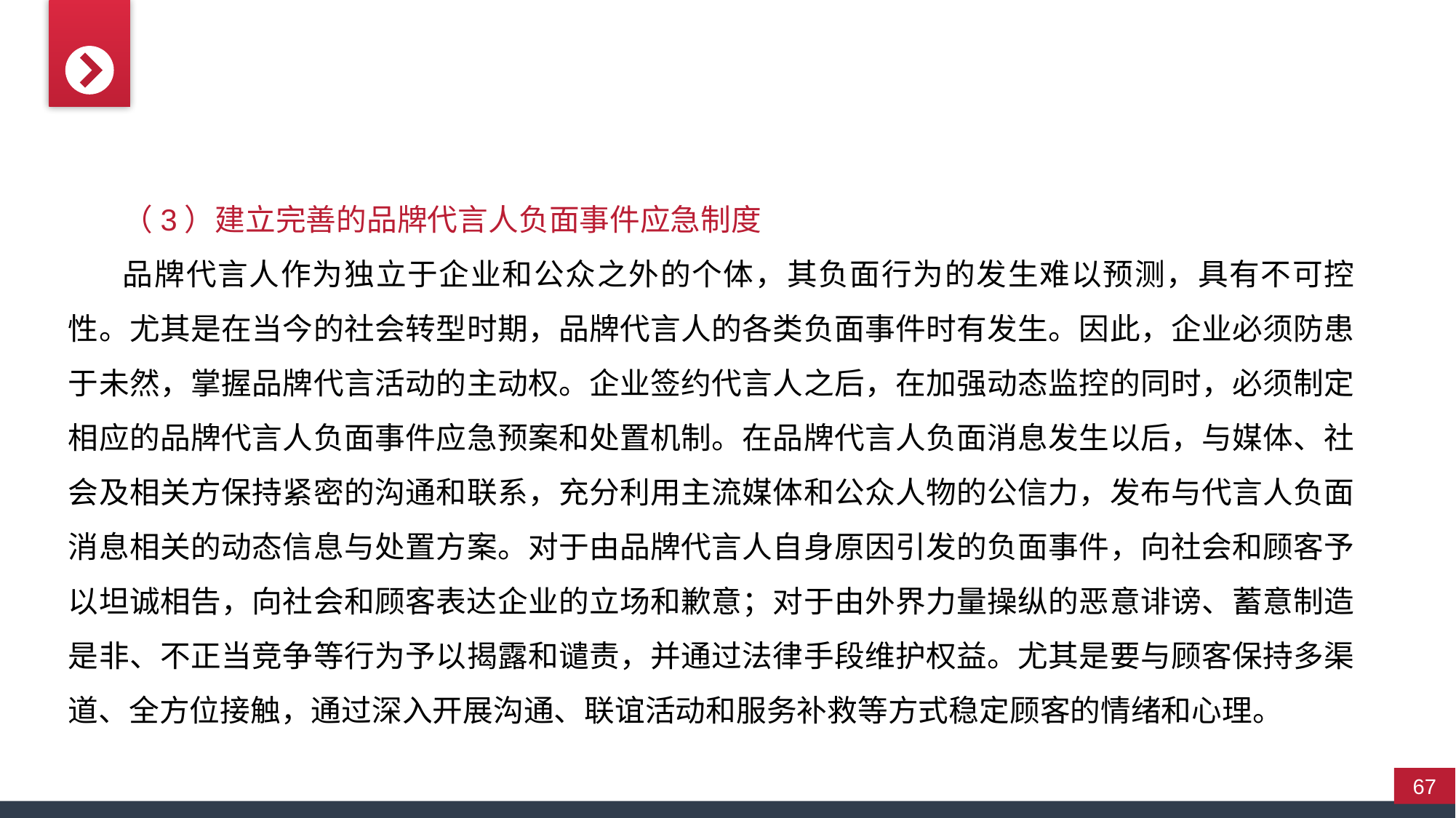

（3）建立完善的品牌代言人负面事件应急制度
品牌代言人作为独立于企业和公众之外的个体，其负面行为的发生难以预测，具有不可控性。尤其是在当今的社会转型时期，品牌代言人的各类负面事件时有发生。因此，企业必须防患于未然，掌握品牌代言活动的主动权。企业签约代言人之后，在加强动态监控的同时，必须制定相应的品牌代言人负面事件应急预案和处置机制。在品牌代言人负面消息发生以后，与媒体、社会及相关方保持紧密的沟通和联系，充分利用主流媒体和公众人物的公信力，发布与代言人负面消息相关的动态信息与处置方案。对于由品牌代言人自身原因引发的负面事件，向社会和顾客予以坦诚相告，向社会和顾客表达企业的立场和歉意；对于由外界力量操纵的恶意诽谤、蓄意制造是非、不正当竞争等行为予以揭露和谴责，并通过法律手段维护权益。尤其是要与顾客保持多渠道、全方位接触，通过深入开展沟通、联谊活动和服务补救等方式稳定顾客的情绪和心理。